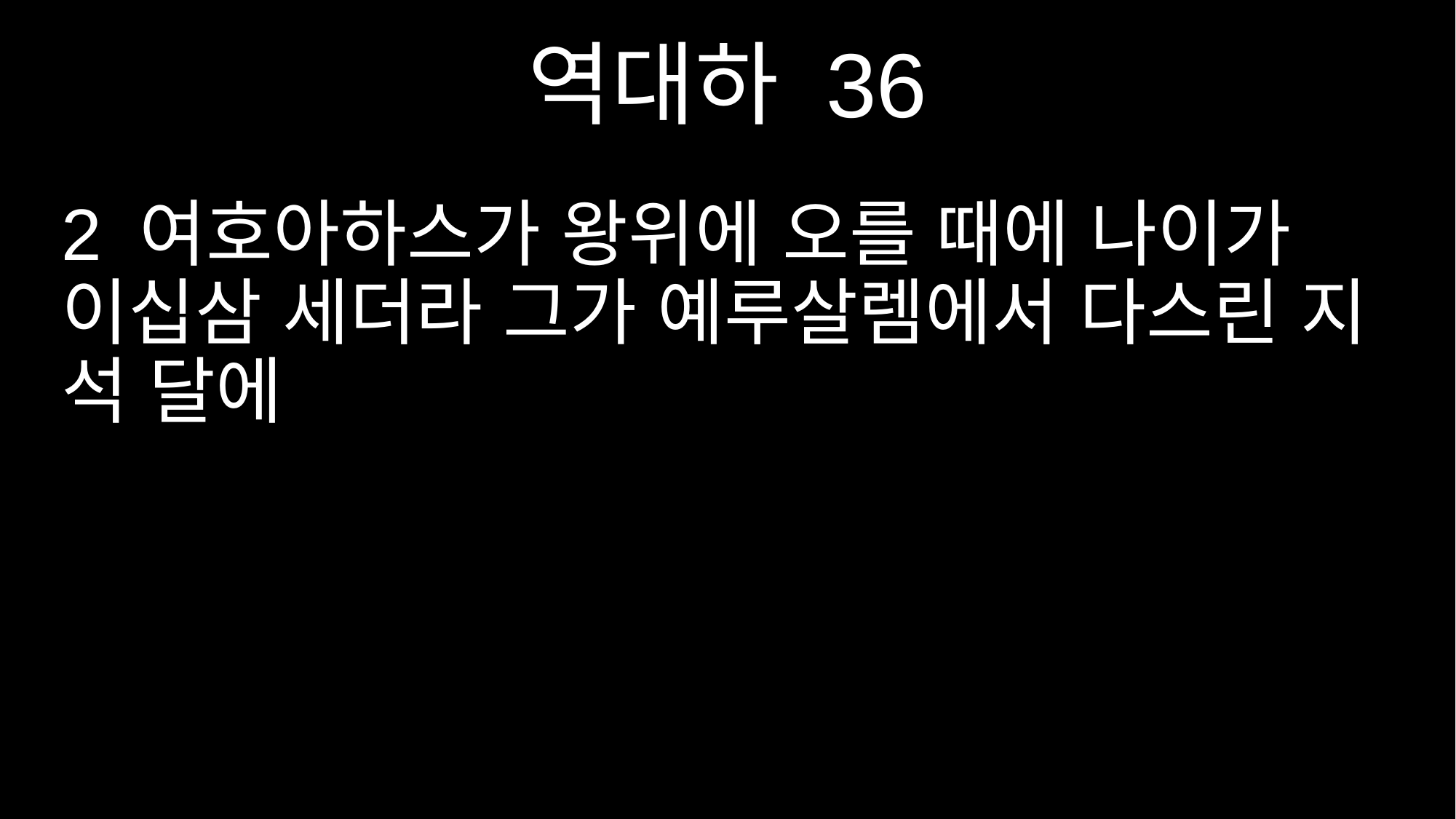

역대하 36
2 여호아하스가 왕위에 오를 때에 나이가 이십삼 세더라 그가 예루살렘에서 다스린 지 석 달에